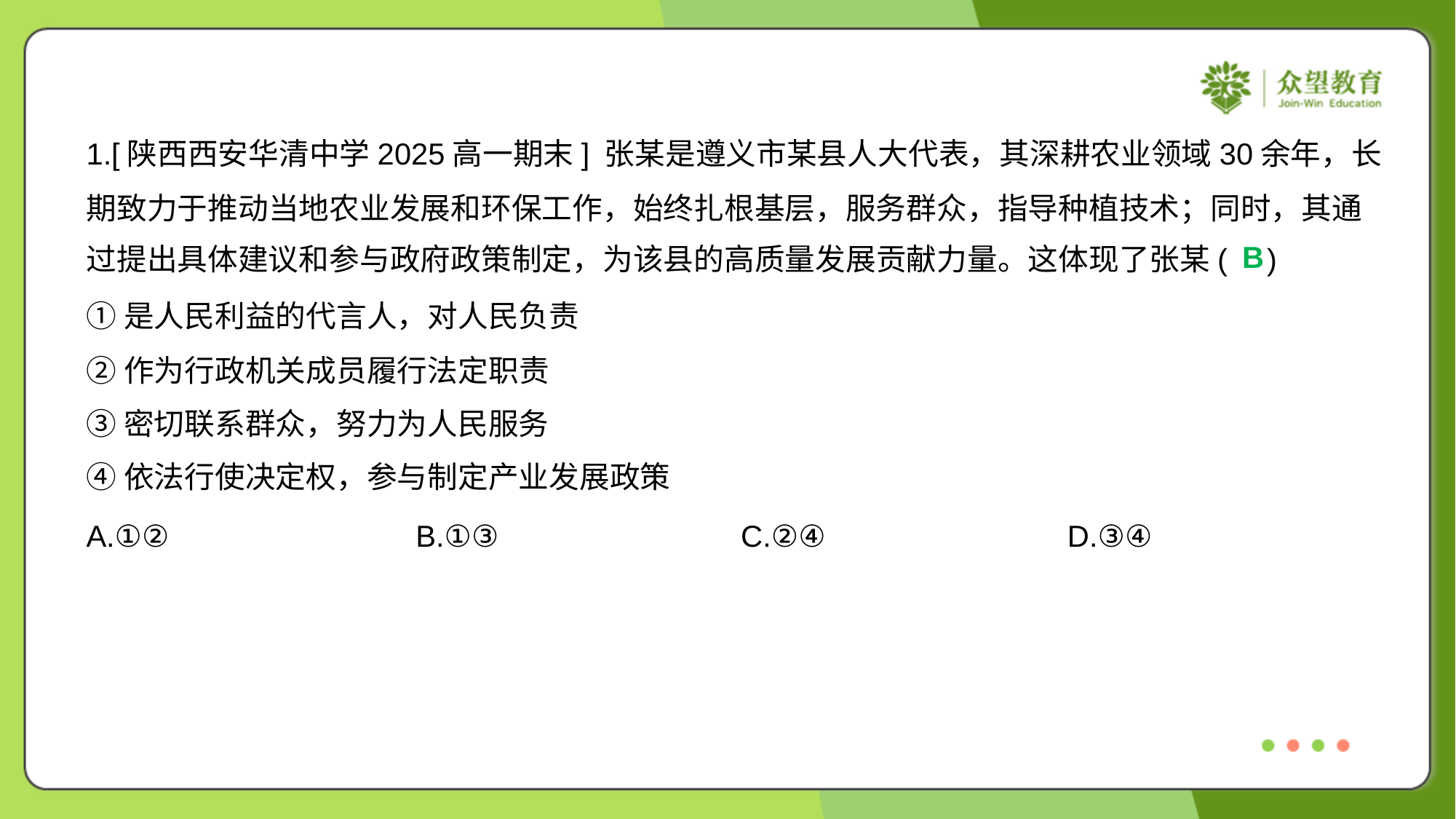

1.[陕西西安华清中学2025高一期末] 张某是遵义市某县人大代表，其深耕农业领域30余年，长
期致力于推动当地农业发展和环保工作，始终扎根基层，服务群众，指导种植技术；同时，其通
过提出具体建议和参与政府政策制定，为该县的高质量发展贡献力量。这体现了张某(     )
B
①是人民利益的代言人，对人民负责
②作为行政机关成员履行法定职责
③密切联系群众，努力为人民服务
④依法行使决定权，参与制定产业发展政策
A.①②	B.①③	C.②④	D.③④